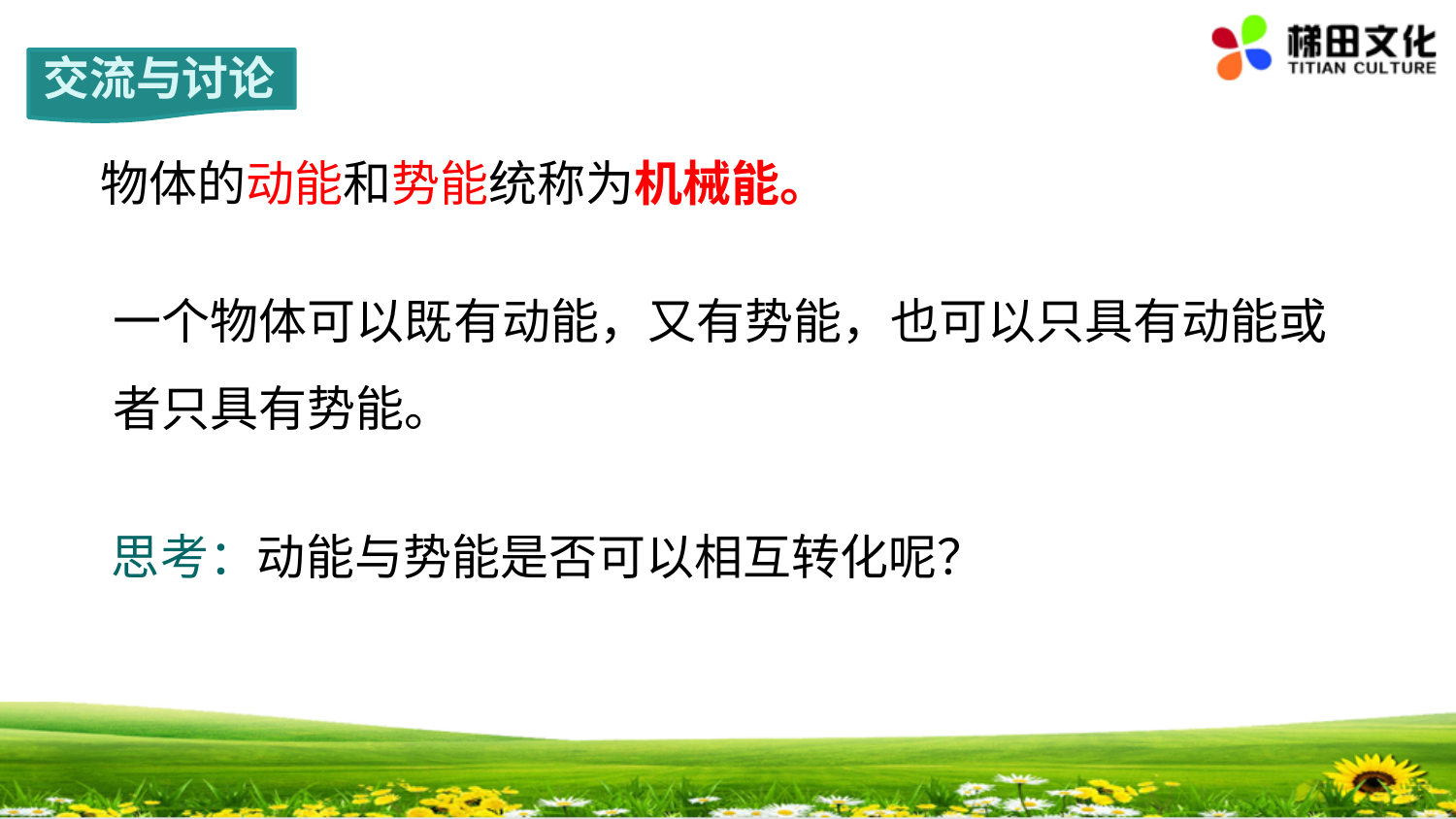

交流与讨论

物体的动能和势能统称为机械能。
一个物体可以既有动能，又有势能，也可以只具有动能或者只具有势能。
思考：动能与势能是否可以相互转化呢？